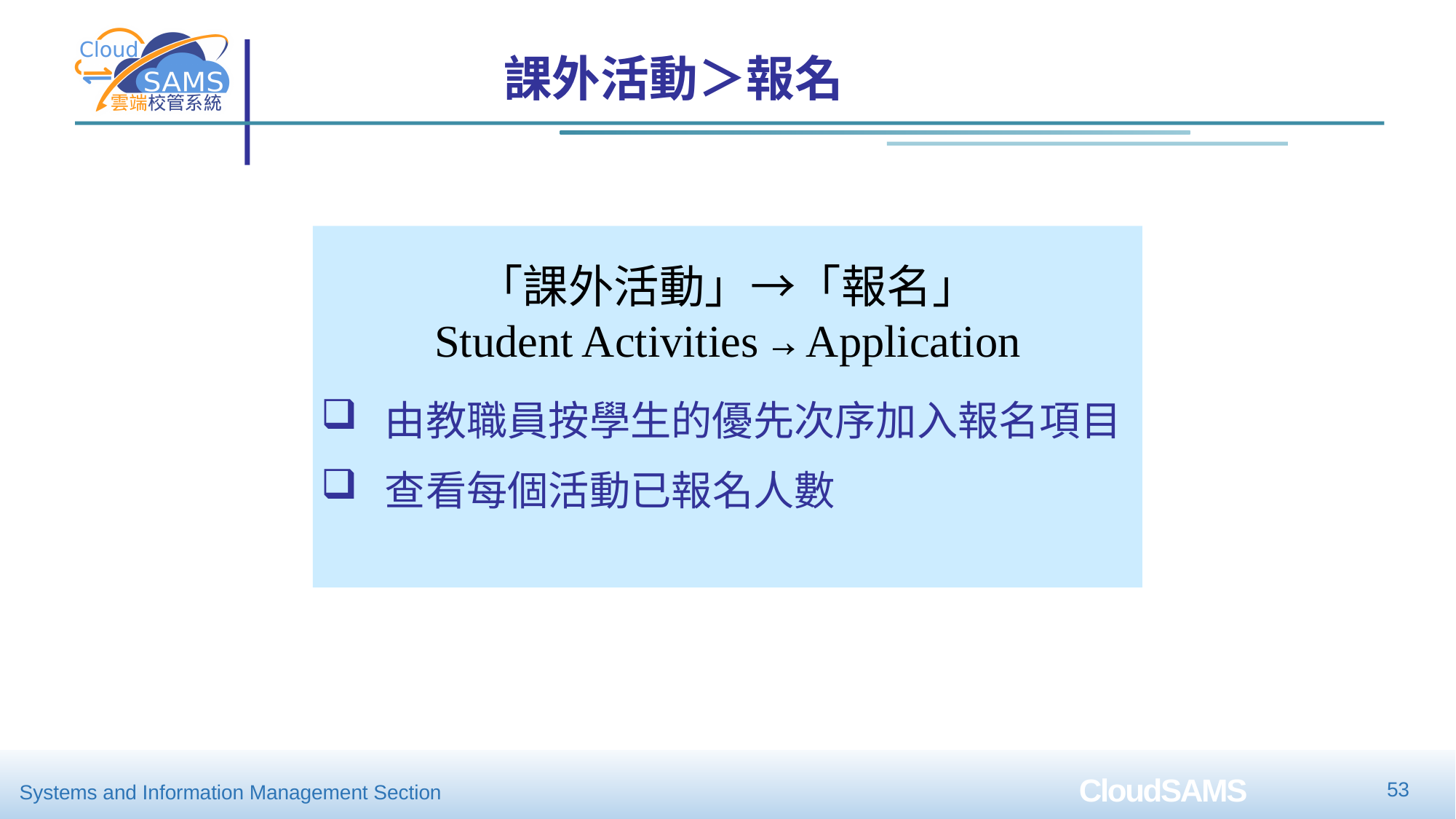

課外活動＞報名
「課外活動」→「報名」
Student Activities → Application
由教職員按學生的優先次序加入報名項目
查看每個活動已報名人數

53